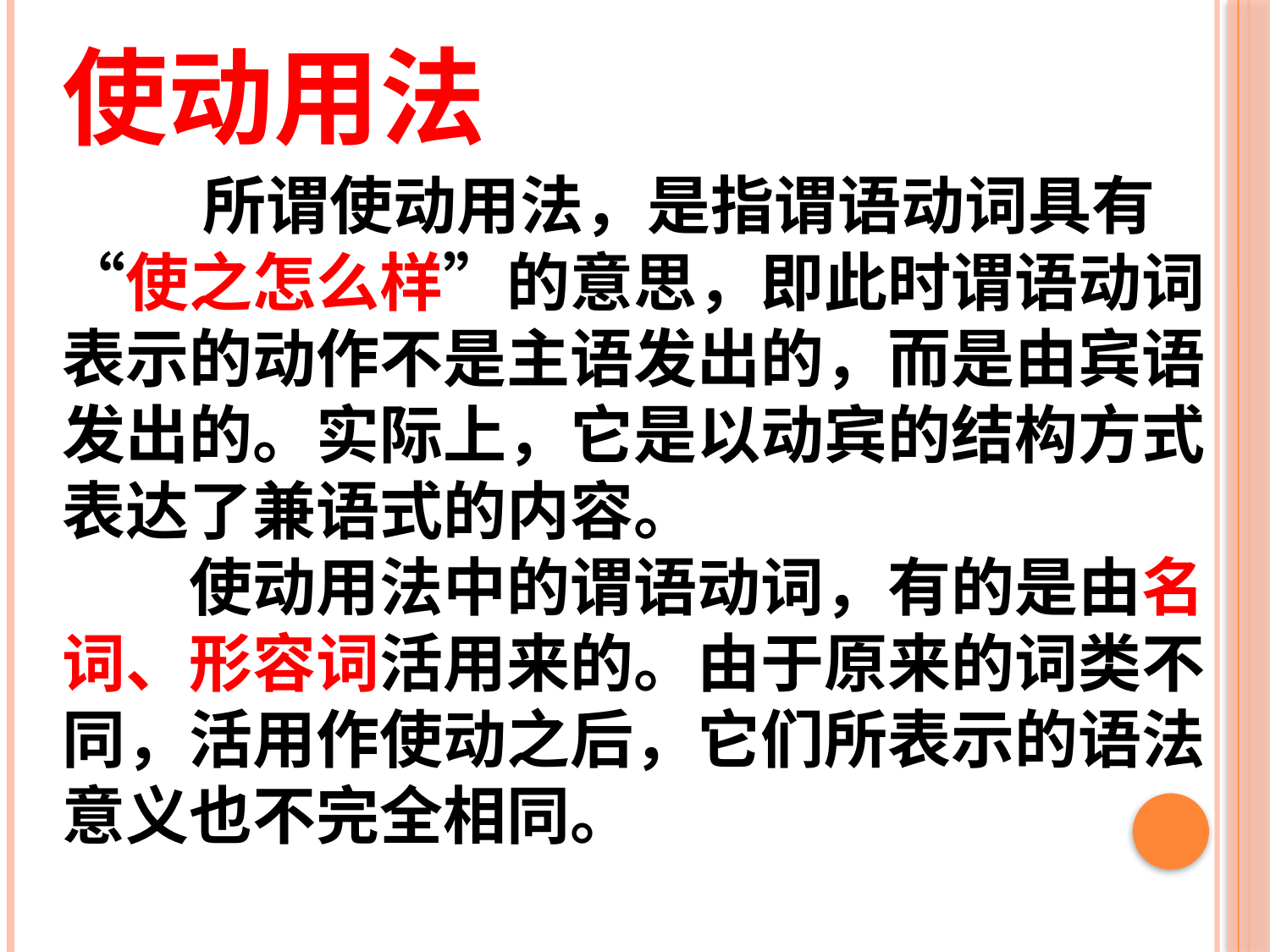

使动用法
　　所谓使动用法，是指谓语动词具有“使之怎么样”的意思，即此时谓语动词表示的动作不是主语发出的，而是由宾语发出的。实际上，它是以动宾的结构方式表达了兼语式的内容。
　　使动用法中的谓语动词，有的是由名词、形容词活用来的。由于原来的词类不同，活用作使动之后，它们所表示的语法意义也不完全相同。